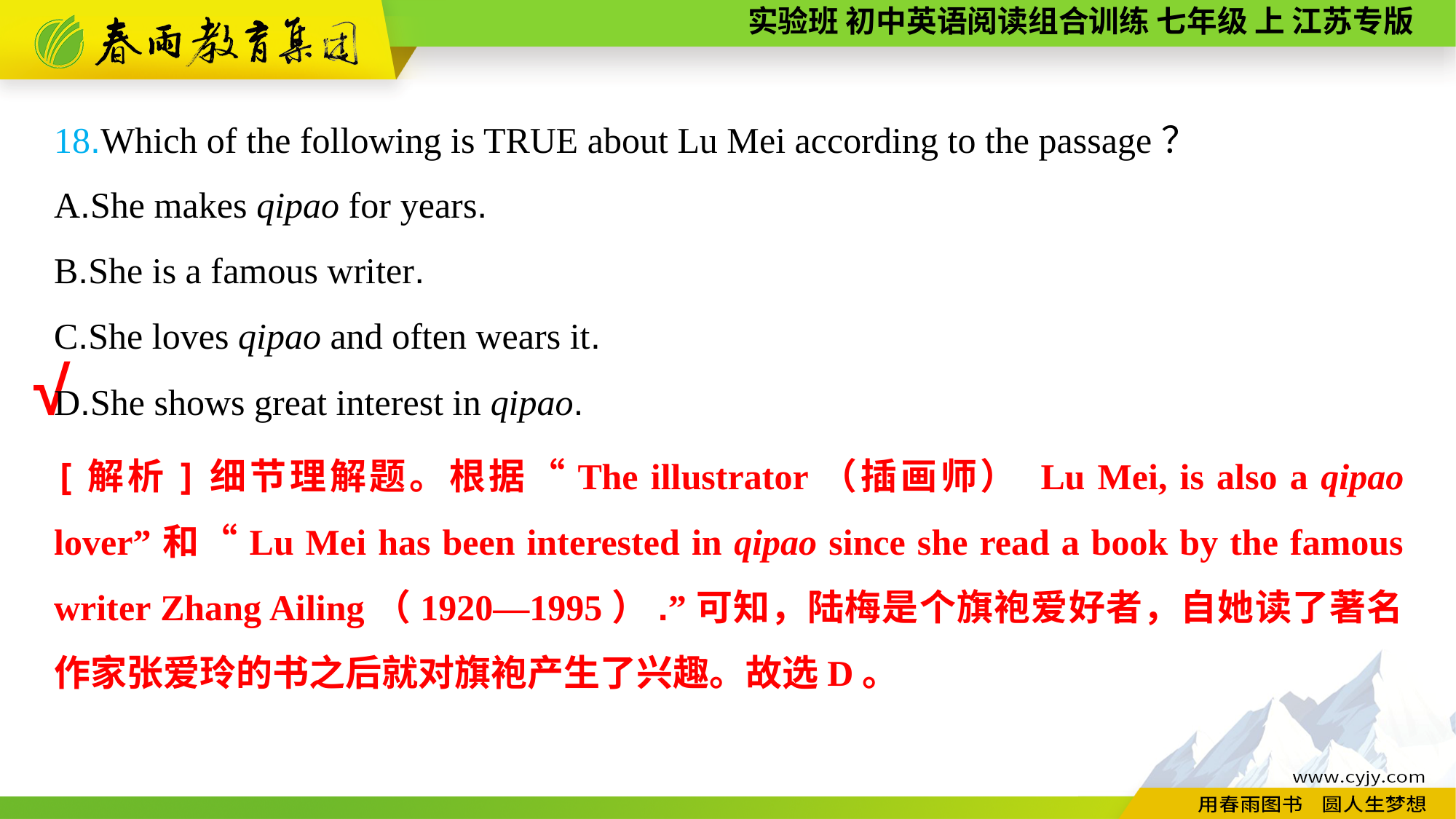

18.Which of the following is TRUE about Lu Mei according to the passage？
A.She makes qipao for years.
B.She is a famous writer.
C.She loves qipao and often wears it.
D.She shows great interest in qipao.
√
[解析]细节理解题。根据“The illustrator（插画师） Lu Mei, is also a qipao lover”和“Lu Mei has been interested in qipao since she read a book by the famous writer Zhang Ailing（1920—1995）.”可知，陆梅是个旗袍爱好者，自她读了著名作家张爱玲的书之后就对旗袍产生了兴趣。故选D。